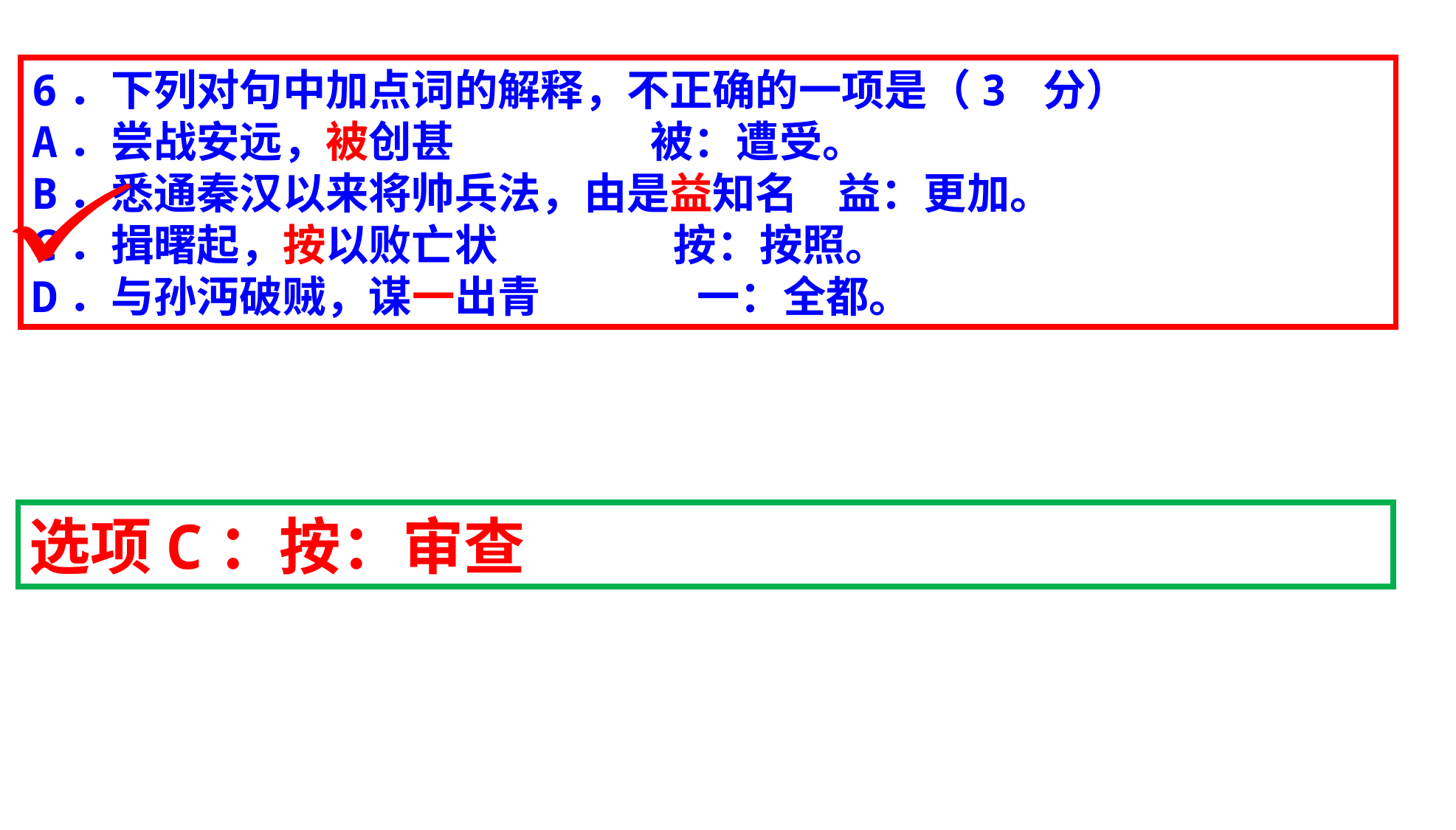

6．下列对句中加点词的解释，不正确的一项是（3 分）
A．尝战安远，被创甚                    被：遭受。
B．悉通秦汉以来将帅兵法，由是益知名    益：更加。
C．揖曙起，按以败亡状                  按：按照。
D．与孙沔破贼，谋一出青                一：全都。

选项C：按：审查